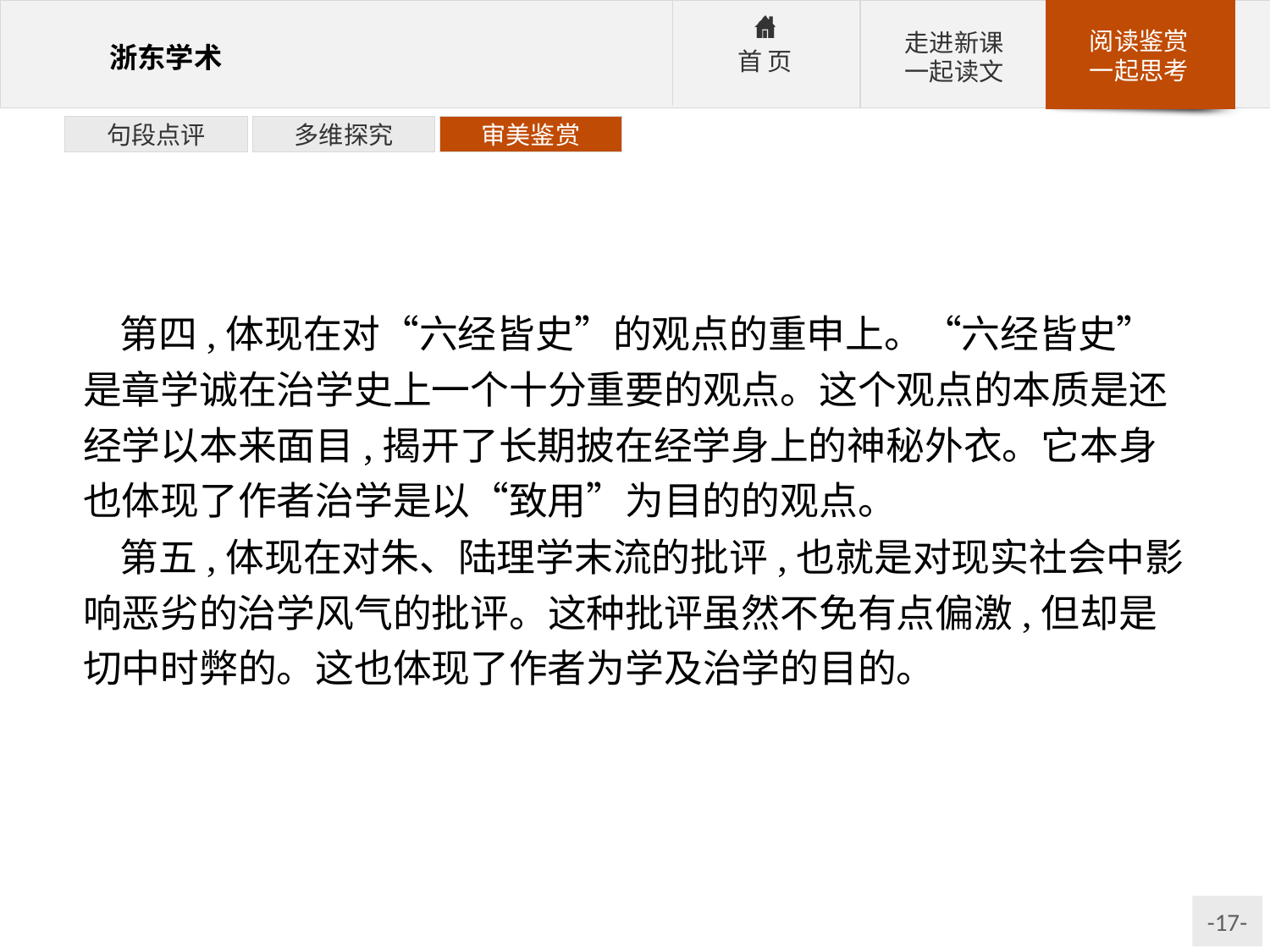

句段点评
多维探究
审美鉴赏
第四,体现在对“六经皆史”的观点的重申上。“六经皆史”是章学诚在治学史上一个十分重要的观点。这个观点的本质是还经学以本来面目,揭开了长期披在经学身上的神秘外衣。它本身也体现了作者治学是以“致用”为目的的观点。
第五,体现在对朱、陆理学末流的批评,也就是对现实社会中影响恶劣的治学风气的批评。这种批评虽然不免有点偏激,但却是切中时弊的。这也体现了作者为学及治学的目的。